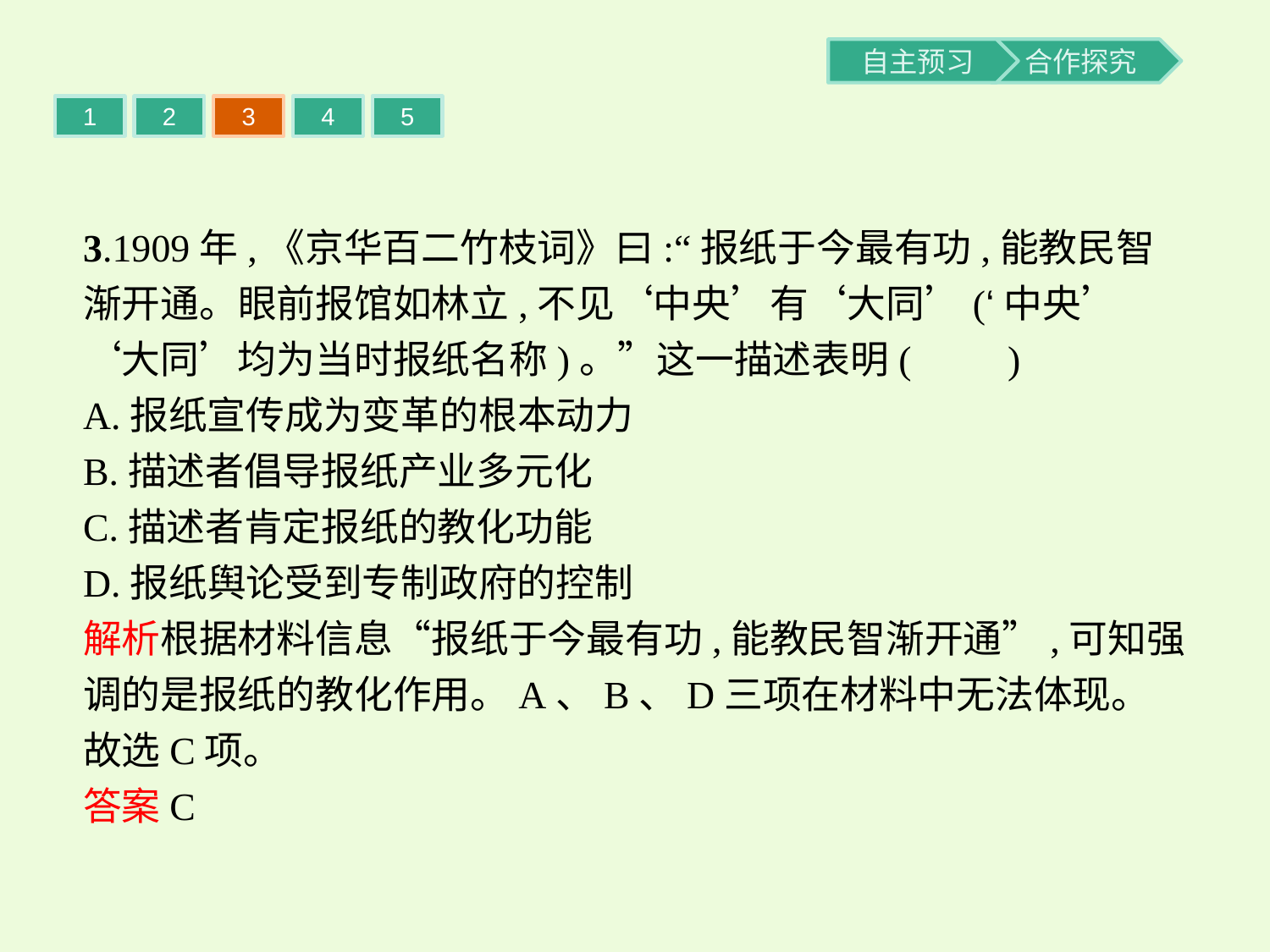

1
2
3
4
5
3.1909年,《京华百二竹枝词》曰:“报纸于今最有功,能教民智渐开通。眼前报馆如林立,不见‘中央’有‘大同’(‘中央’‘大同’均为当时报纸名称)。”这一描述表明(　　)
A.报纸宣传成为变革的根本动力
B.描述者倡导报纸产业多元化
C.描述者肯定报纸的教化功能
D.报纸舆论受到专制政府的控制
解析根据材料信息“报纸于今最有功,能教民智渐开通”,可知强调的是报纸的教化作用。A、B、D三项在材料中无法体现。故选C项。
答案C